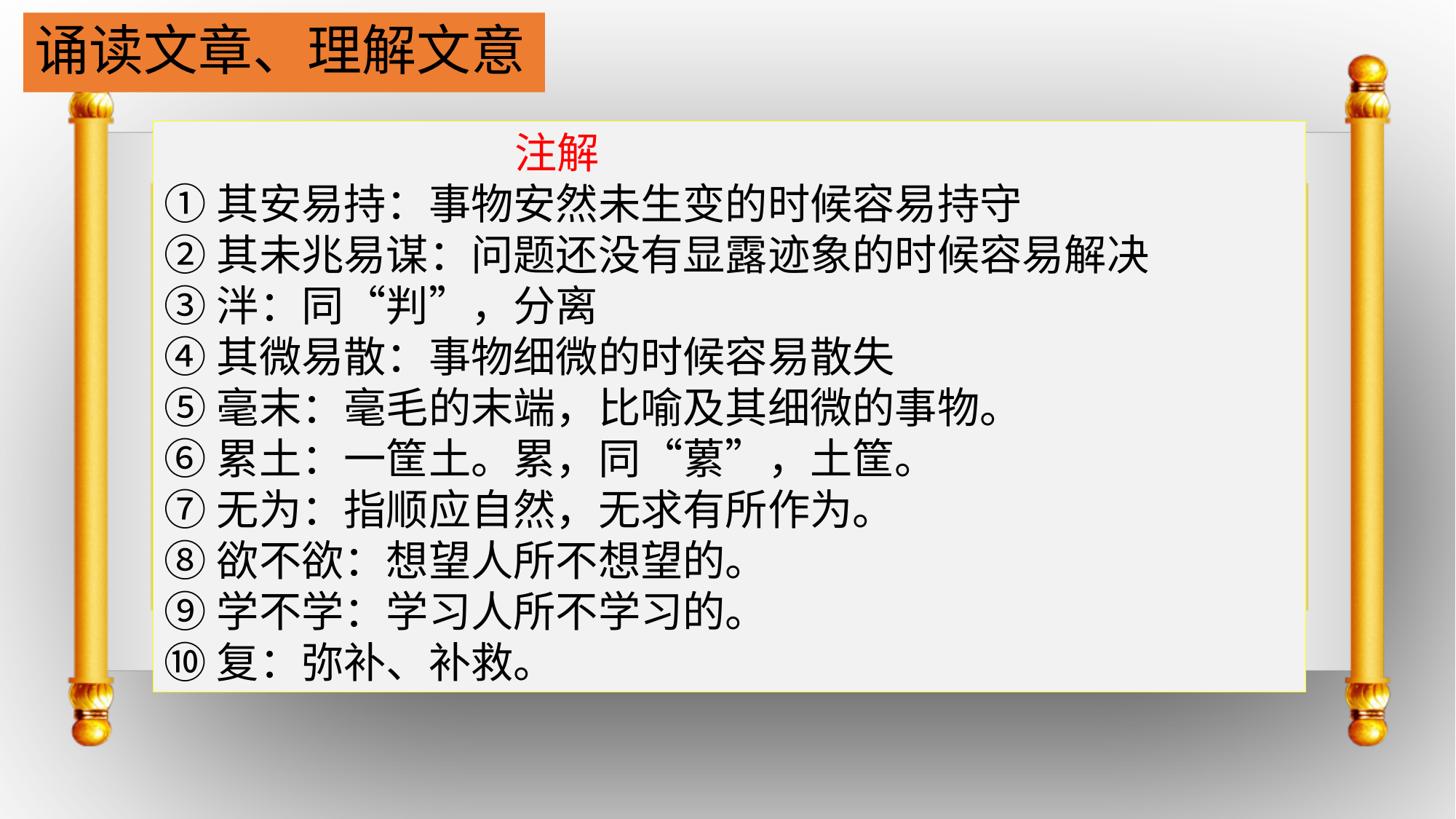

# 诵读文章、理解文意
                                    注解
①其安易持：事物安然未生变的时候容易持守
②其未兆易谋：问题还没有显露迹象的时候容易解决
③泮：同“判”，分离
④其微易散：事物细微的时候容易散失
⑤毫末：毫毛的末端，比喻及其细微的事物。
⑥累土：一筐土。累，同“蔂”，土筐。
⑦无为：指顺应自然，无求有所作为。
⑧欲不欲：想望人所不想望的。
⑨学不学：学习人所不学习的。
⑩复：弥补、补救。